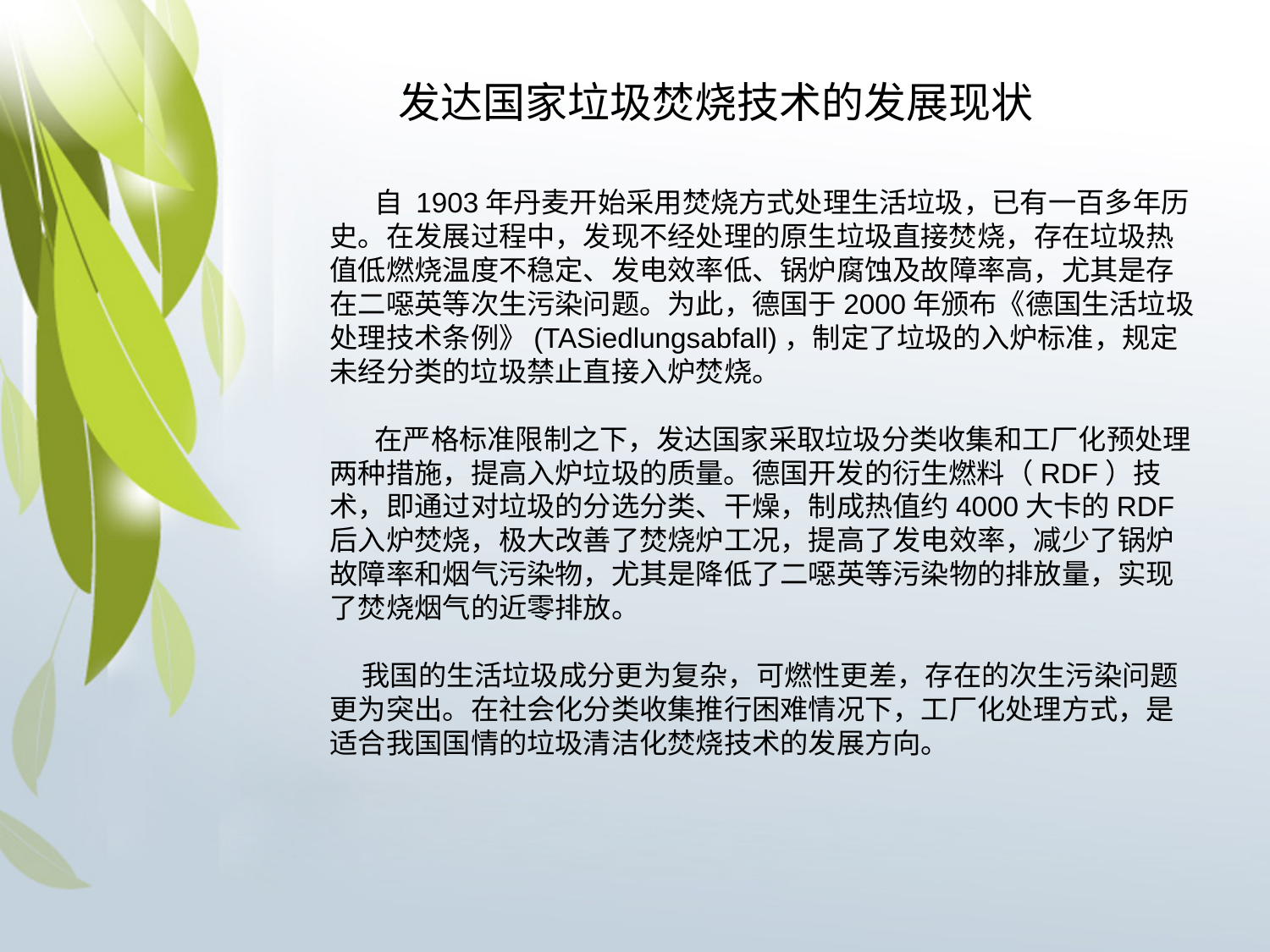

发达国家垃圾焚烧技术的发展现状
      自 1903年丹麦开始采用焚烧方式处理生活垃圾，已有一百多年历史。在发展过程中，发现不经处理的原生垃圾直接焚烧，存在垃圾热值低燃烧温度不稳定、发电效率低、锅炉腐蚀及故障率高，尤其是存在二噁英等次生污染问题。为此，德国于2000年颁布《德国生活垃圾处理技术条例》(TASiedlungsabfall)，制定了垃圾的入炉标准，规定未经分类的垃圾禁止直接入炉焚烧。

      在严格标准限制之下，发达国家采取垃圾分类收集和工厂化预处理两种措施，提高入炉垃圾的质量。德国开发的衍生燃料（RDF）技术，即通过对垃圾的分选分类、干燥，制成热值约4000大卡的RDF后入炉焚烧，极大改善了焚烧炉工况，提高了发电效率，减少了锅炉故障率和烟气污染物，尤其是降低了二噁英等污染物的排放量，实现了焚烧烟气的近零排放。

    我国的生活垃圾成分更为复杂，可燃性更差，存在的次生污染问题更为突出。在社会化分类收集推行困难情况下，工厂化处理方式，是适合我国国情的垃圾清洁化焚烧技术的发展方向。